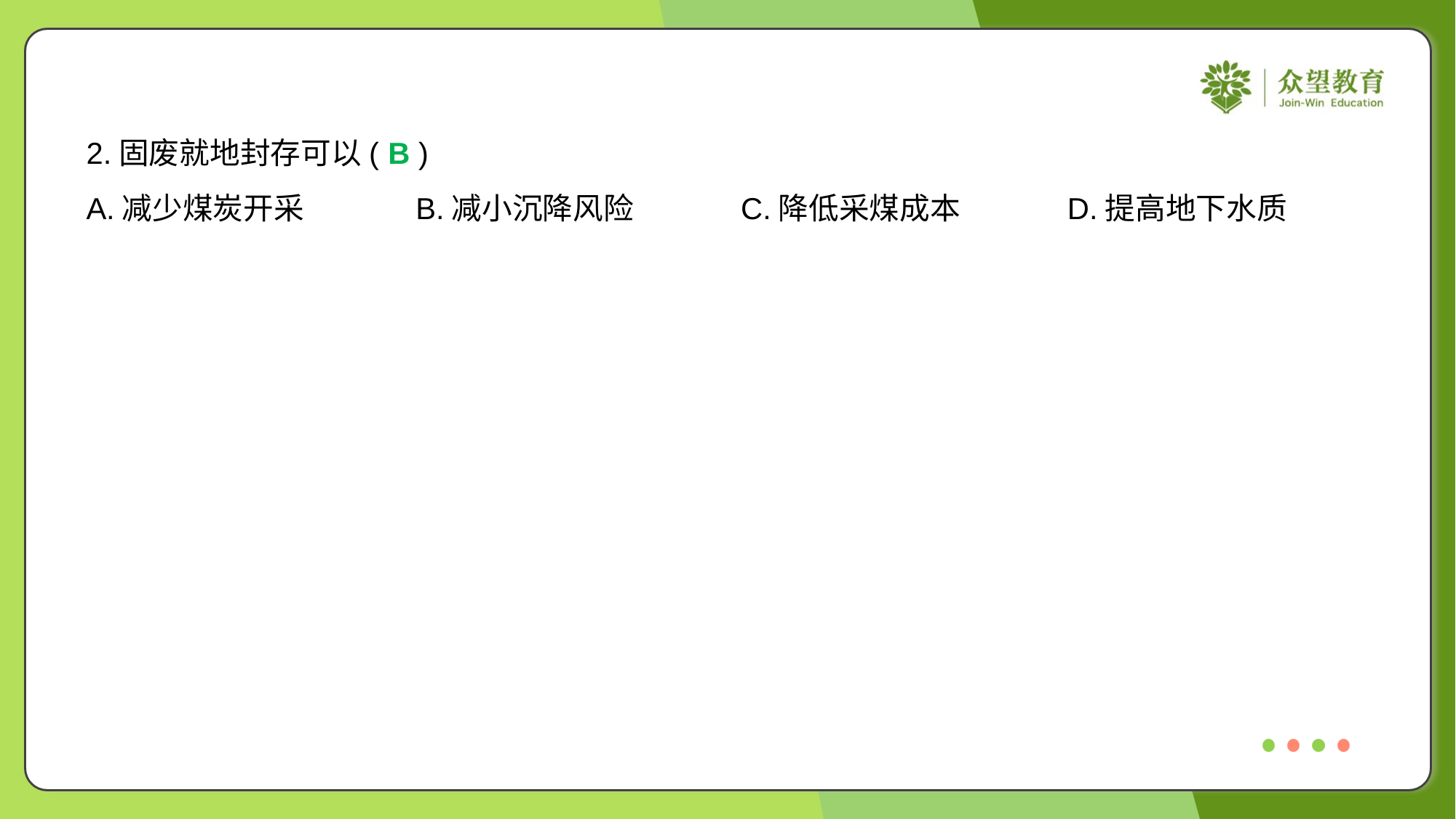

2.固废就地封存可以(     )
B
A.减少煤炭开采	B.减小沉降风险	C.降低采煤成本	D.提高地下水质